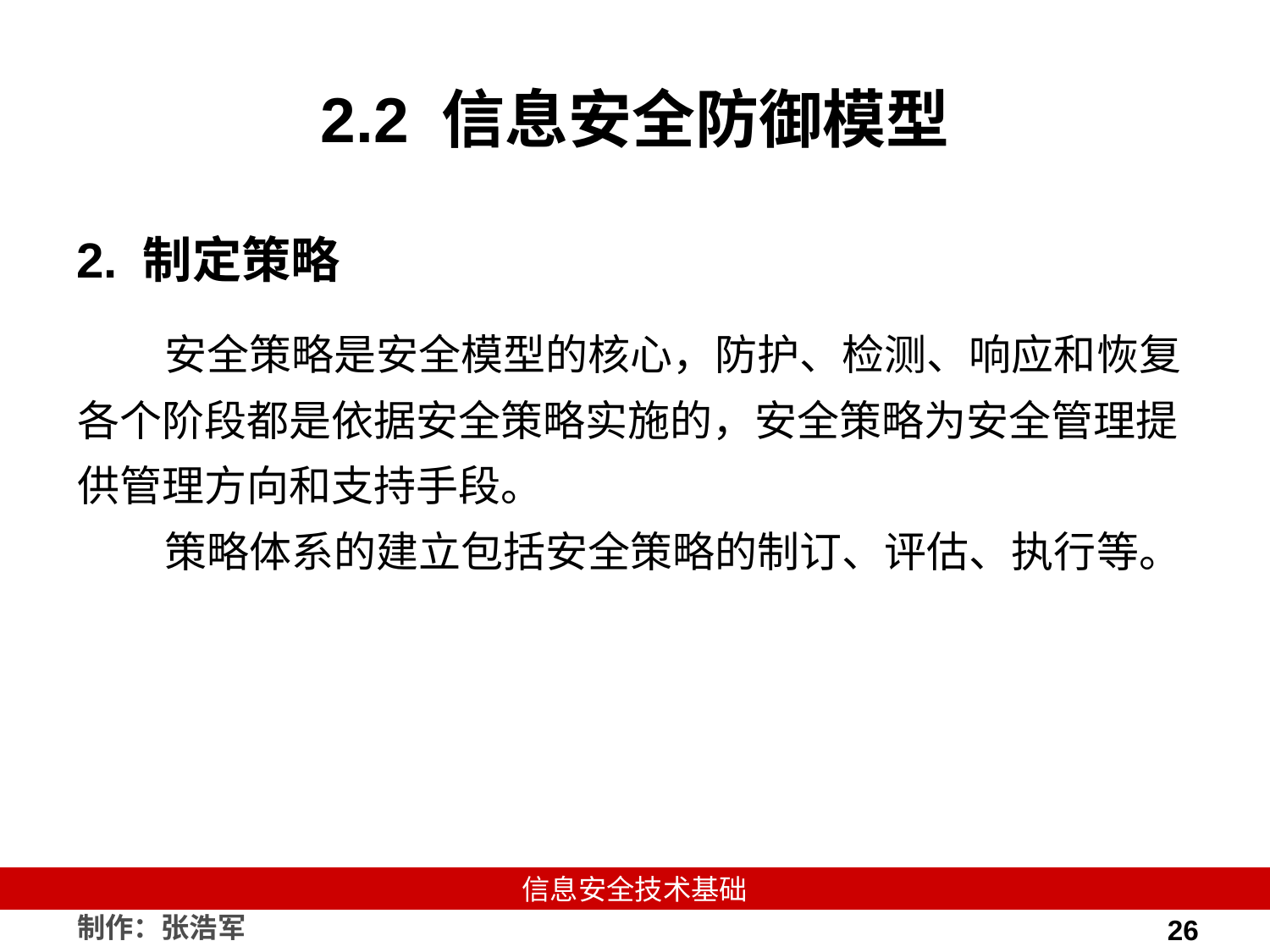

# 2.2 信息安全防御模型
2. 制定策略
安全策略是安全模型的核心，防护、检测、响应和恢复各个阶段都是依据安全策略实施的，安全策略为安全管理提供管理方向和支持手段。
策略体系的建立包括安全策略的制订、评估、执行等。
26